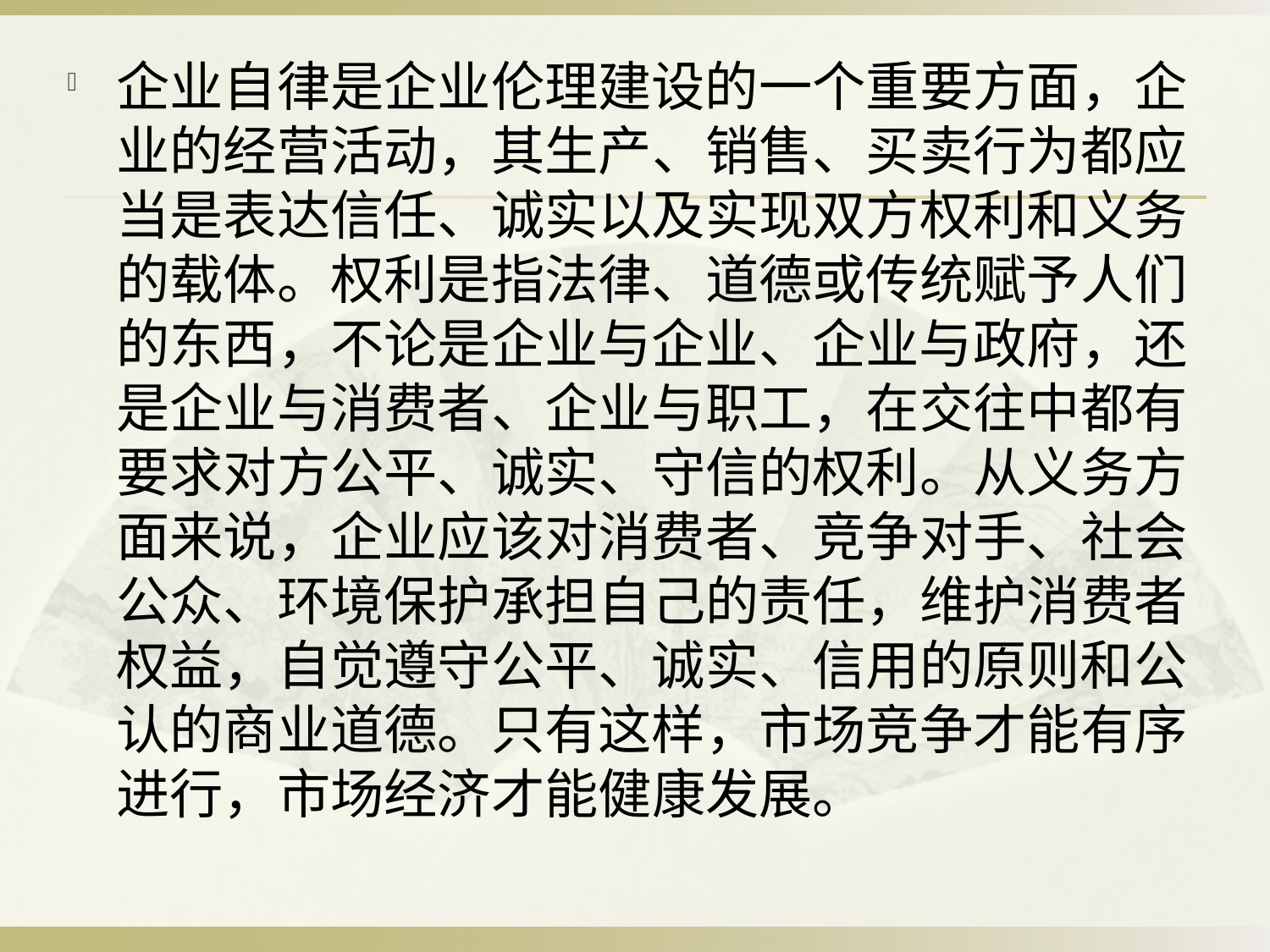

#
企业自律是企业伦理建设的一个重要方面，企业的经营活动，其生产、销售、买卖行为都应当是表达信任、诚实以及实现双方权利和义务的载体。权利是指法律、道德或传统赋予人们的东西，不论是企业与企业、企业与政府，还是企业与消费者、企业与职工，在交往中都有要求对方公平、诚实、守信的权利。从义务方面来说，企业应该对消费者、竞争对手、社会公众、环境保护承担自己的责任，维护消费者权益，自觉遵守公平、诚实、信用的原则和公认的商业道德。只有这样，市场竞争才能有序进行，市场经济才能健康发展。